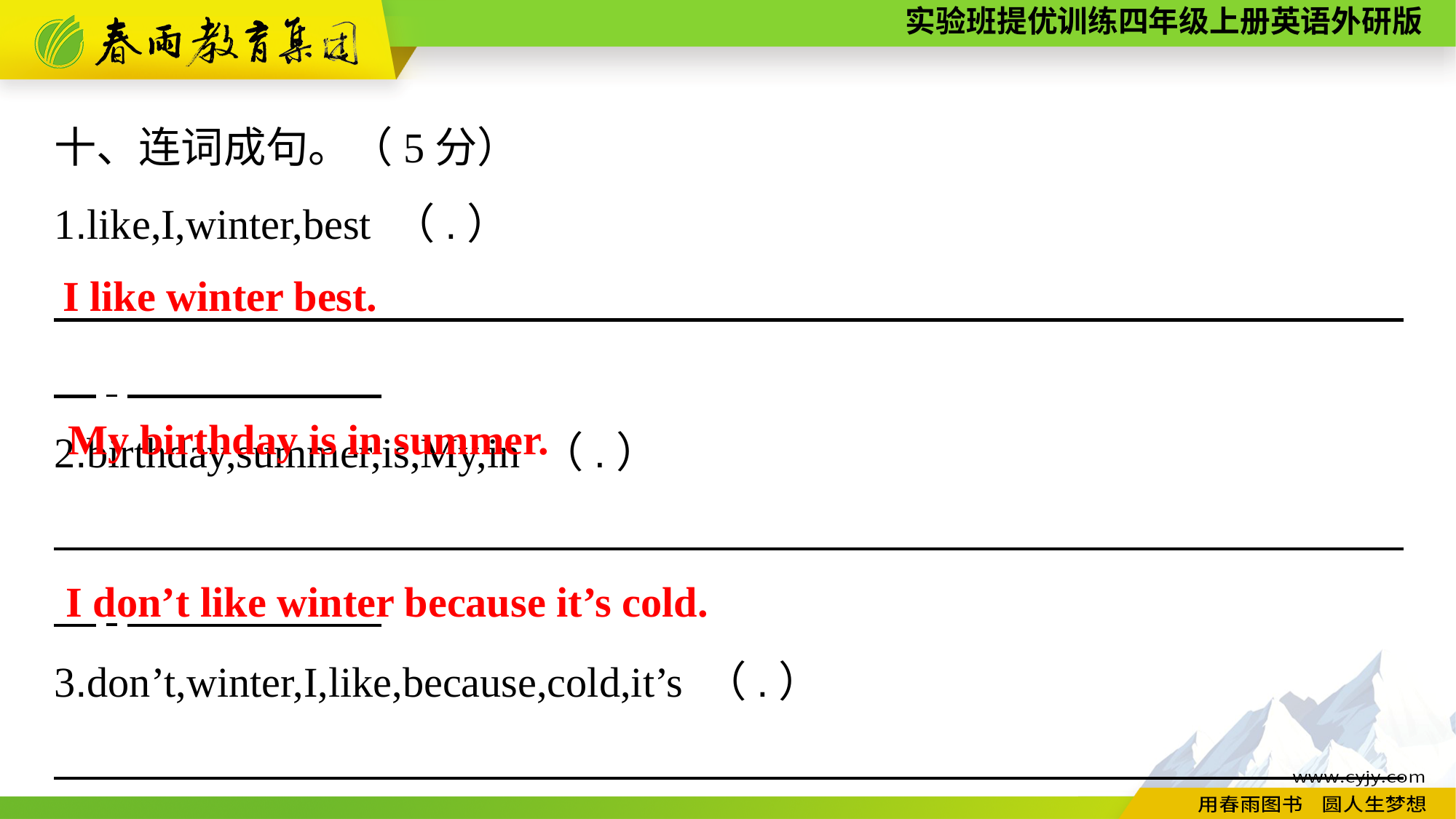

十、连词成句。（5分）
1.like,I,winter,best （.）
　　　　　　　　　　　　　　　　　　　　　　　　　　　　　  　　.
2.birthday,summer,is,My,in （.）
　　　　　　　　　　　　　　　　　　　　　　　　　　　　　  　　.
3.don’t,winter,I,like,because,cold,it’s （.）
　　　　　　　　　　　　　　　　　　　　　　　　　　　　　  　　.
I like winter best.
My birthday is in summer.
I don’t like winter because it’s cold.